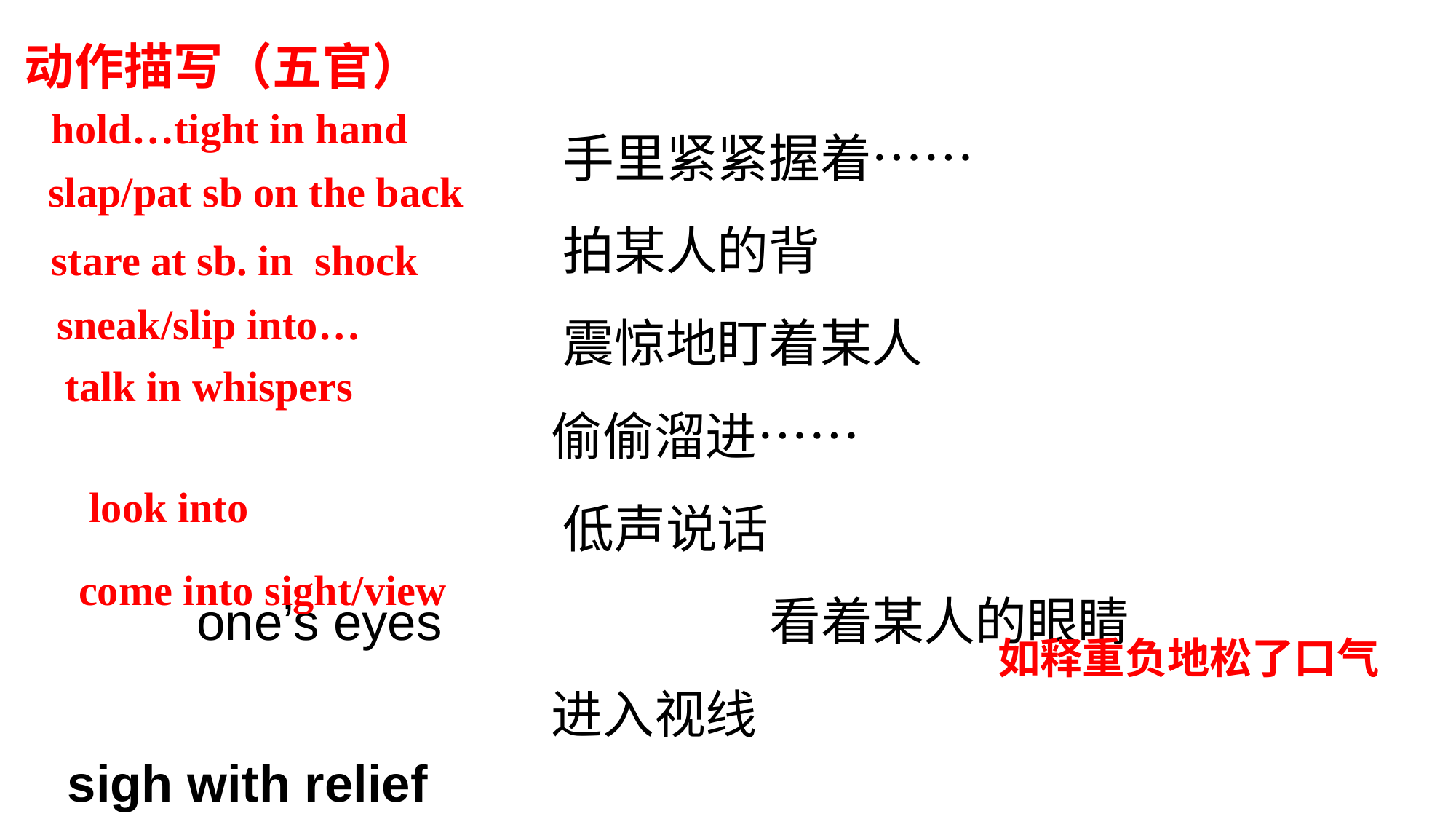

动作描写（五官）
                                              手里紧紧握着……
                                              拍某人的背
                                              震惊地盯着某人
                                             偷偷溜进……
                                              低声说话
            one’s eyes                      看着某人的眼睛
                                             进入视线
   sigh with relief
hold…tight in hand
slap/pat sb on the back
stare at sb. in  shock
sneak/slip into…
talk in whispers
 look into
come into sight/view
 如释重负地松了口气